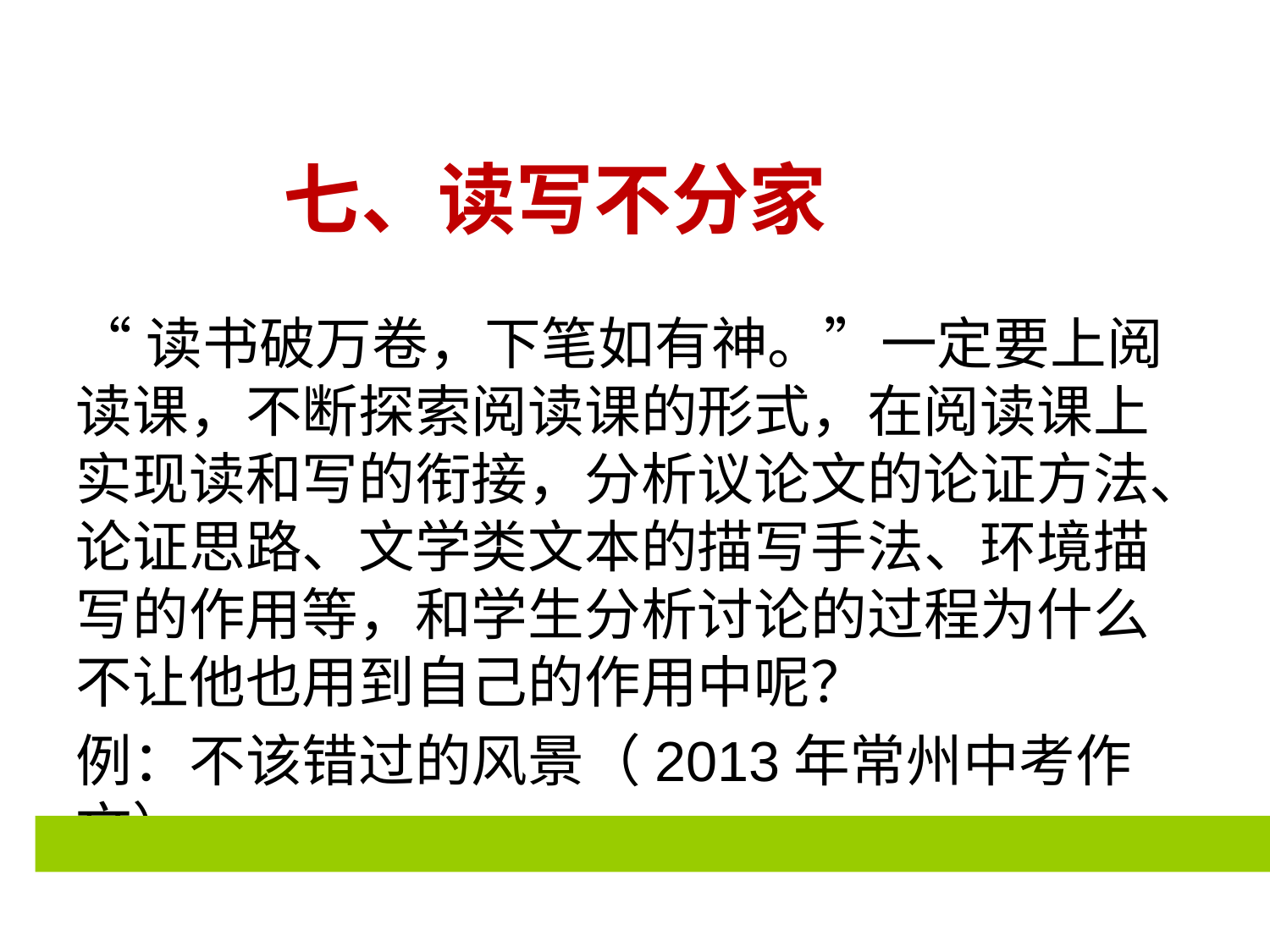

# 七、读写不分家
“读书破万卷，下笔如有神。”一定要上阅读课，不断探索阅读课的形式，在阅读课上实现读和写的衔接，分析议论文的论证方法、论证思路、文学类文本的描写手法、环境描写的作用等，和学生分析讨论的过程为什么不让他也用到自己的作用中呢？
例：不该错过的风景（2013年常州中考作文）